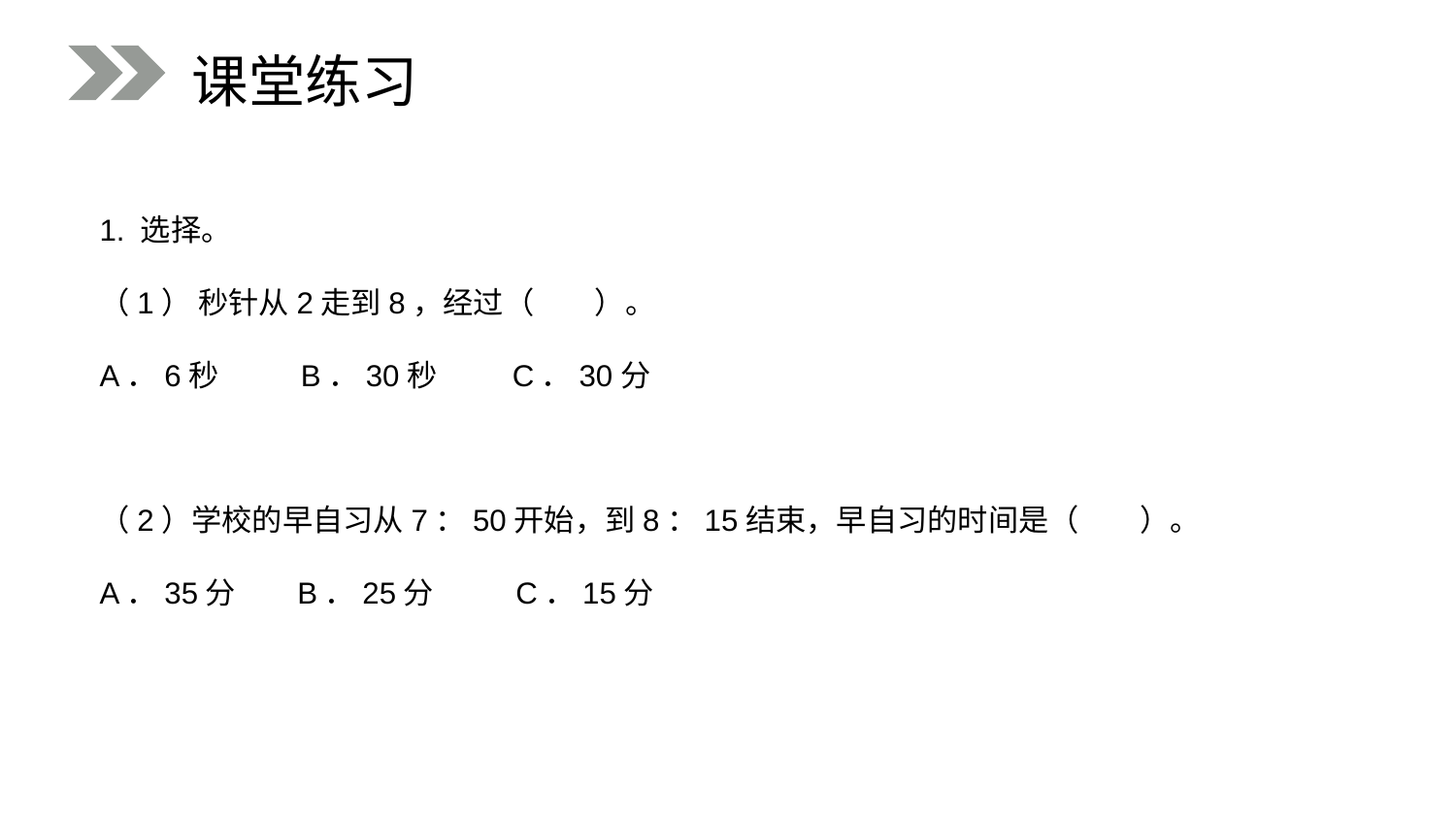

课堂练习
1. 选择。
（1） 秒针从2走到8，经过（　　）。
A．6秒           B．30秒          C．30分

（2）学校的早自习从7：50开始，到8：15结束，早自习的时间是（　　）。
A．35分        B．25分           C．15分